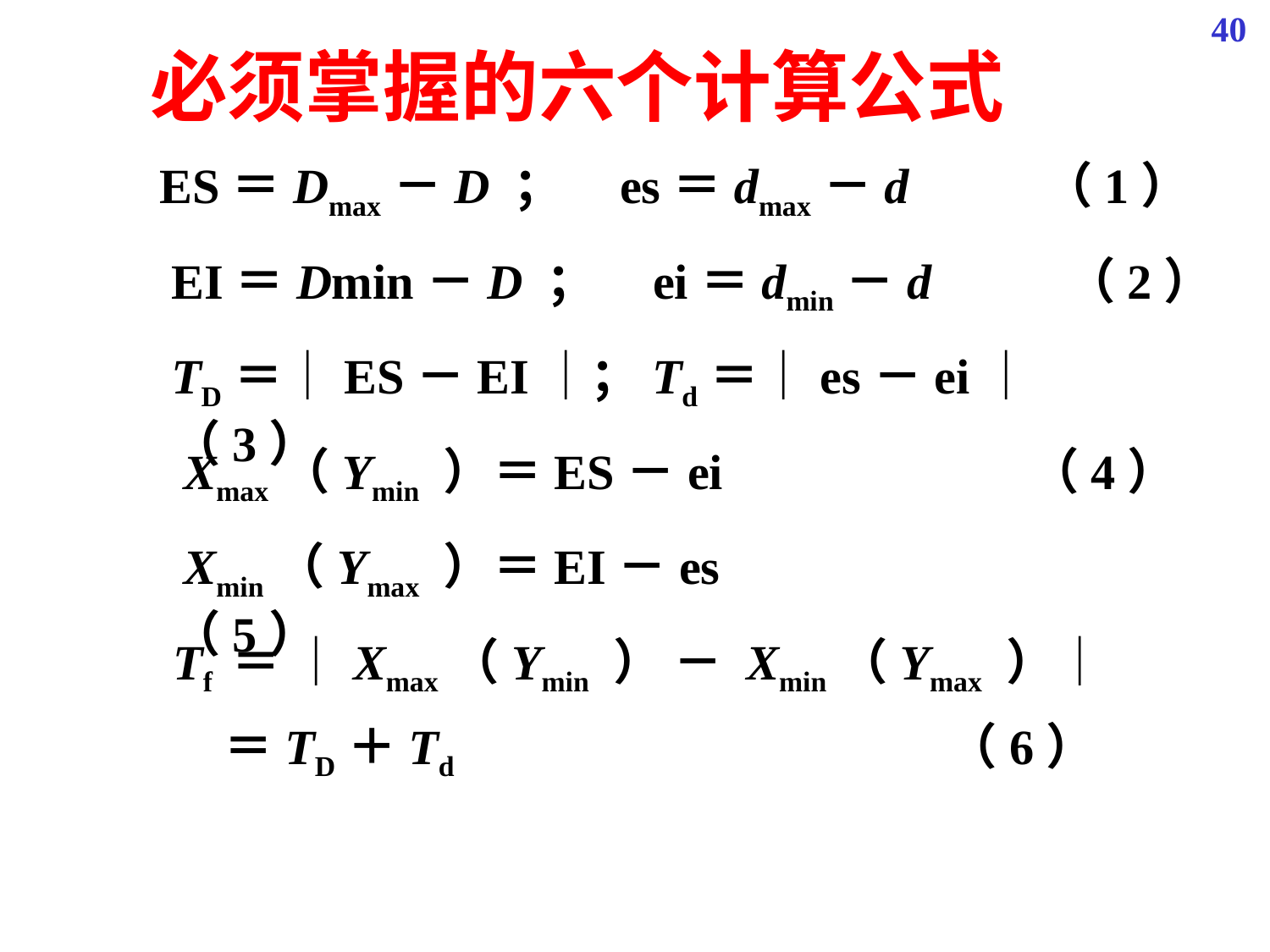

40
必须掌握的六个计算公式
 ES＝Dmax－D ；    es＝dmax－d          （1）
EI＝Dmin－D ；    ei＝dmin－d          （2）
TD＝｜ES－EI｜；Td＝｜es－ei｜    （3）
 Xmax（Ymin ）＝ES－ei                        （4）
 Xmin（Ymax ）＝EI－es                        （5）
 Tf ＝ ｜Xmax（Ymin ） － Xmin（Ymax ）｜
＝TD＋Td                                                                   （6）